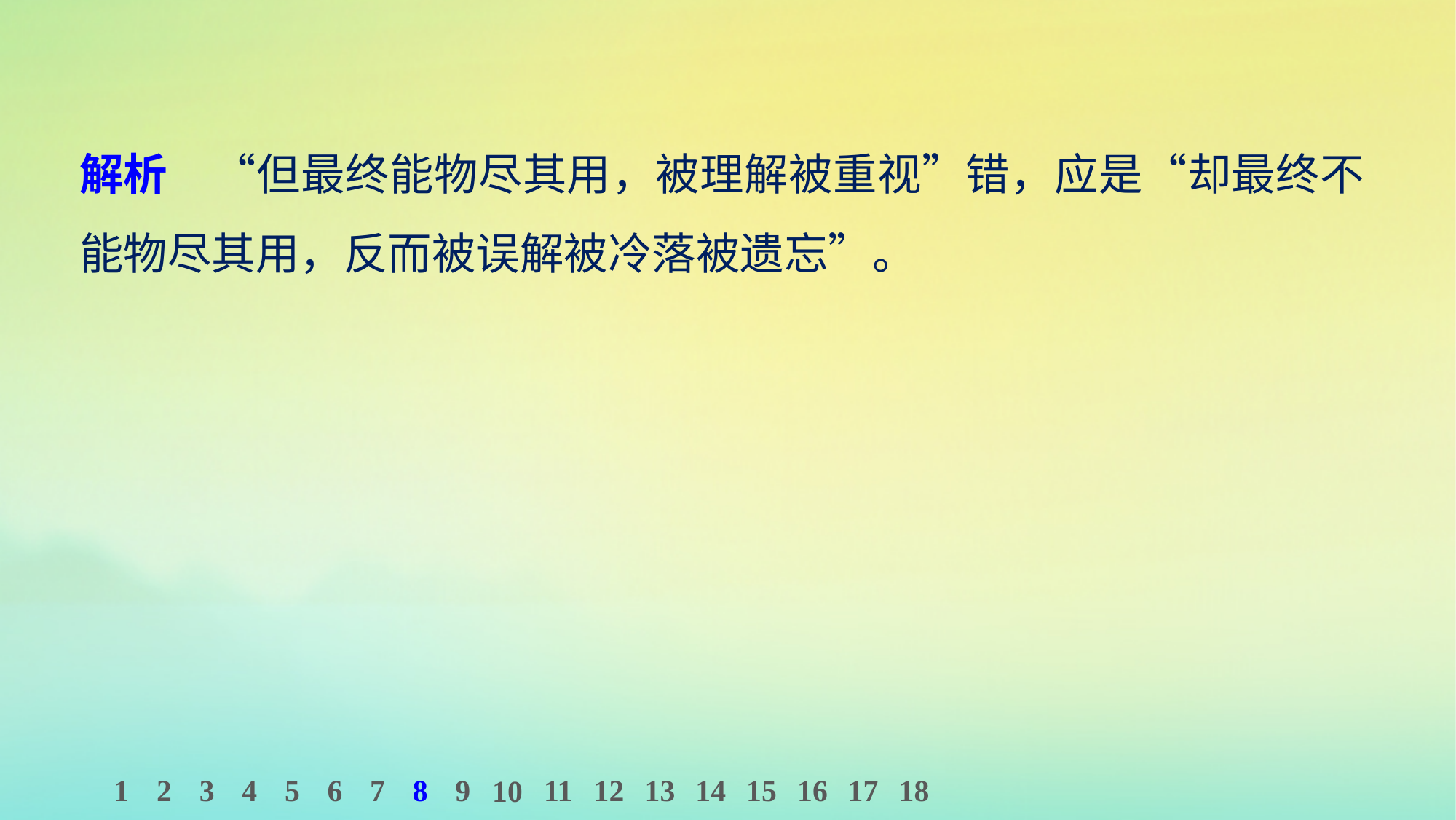

解析　“但最终能物尽其用，被理解被重视”错，应是“却最终不能物尽其用，反而被误解被冷落被遗忘”。
1
2
3
4
5
6
7
8
9
11
12
13
14
15
16
17
18
10